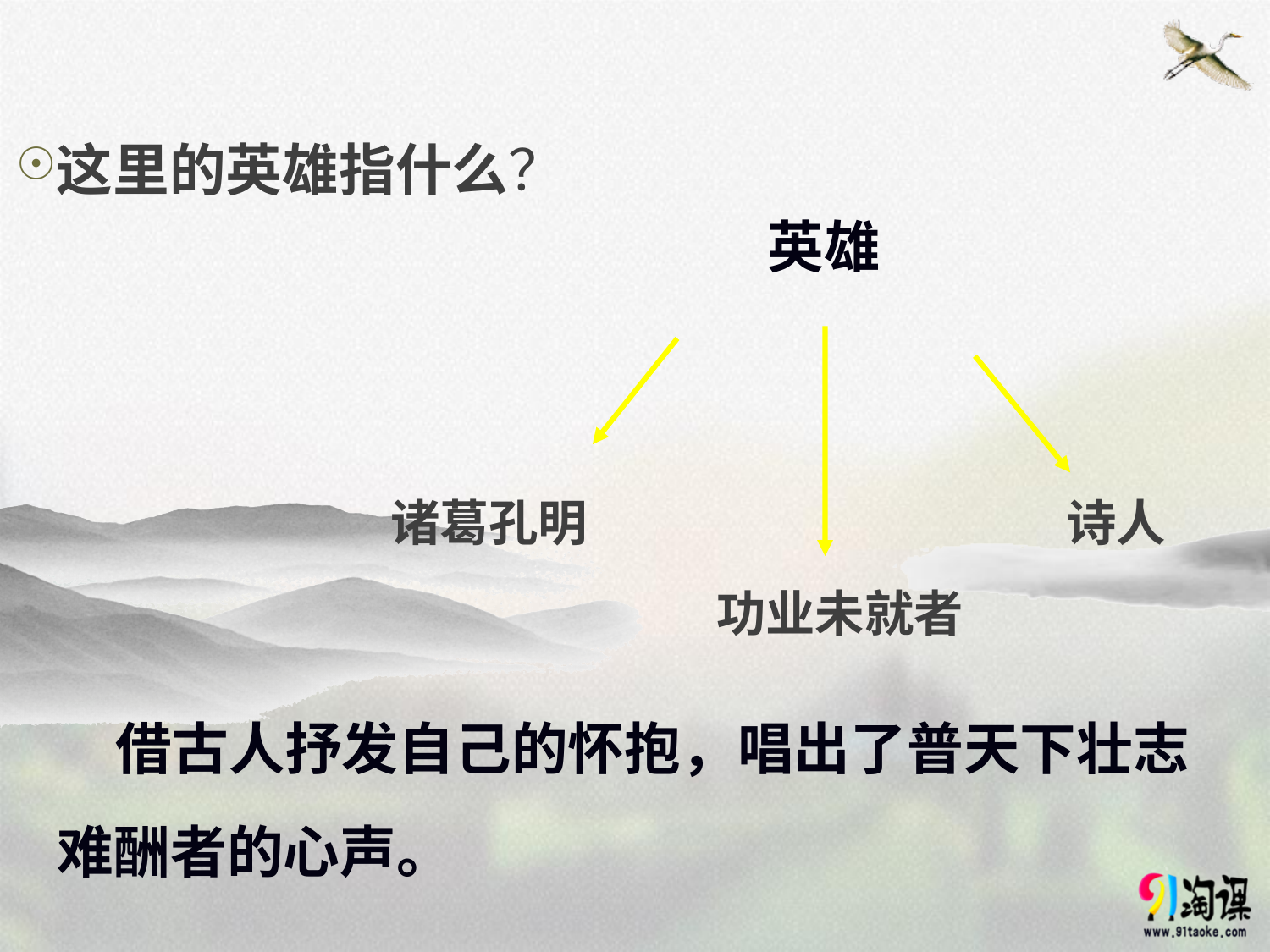

这里的英雄指什么？
英雄

诸葛孔明
诗人
功业未就者

   借古人抒发自己的怀抱，唱出了普天下壮志难酬者的心声。